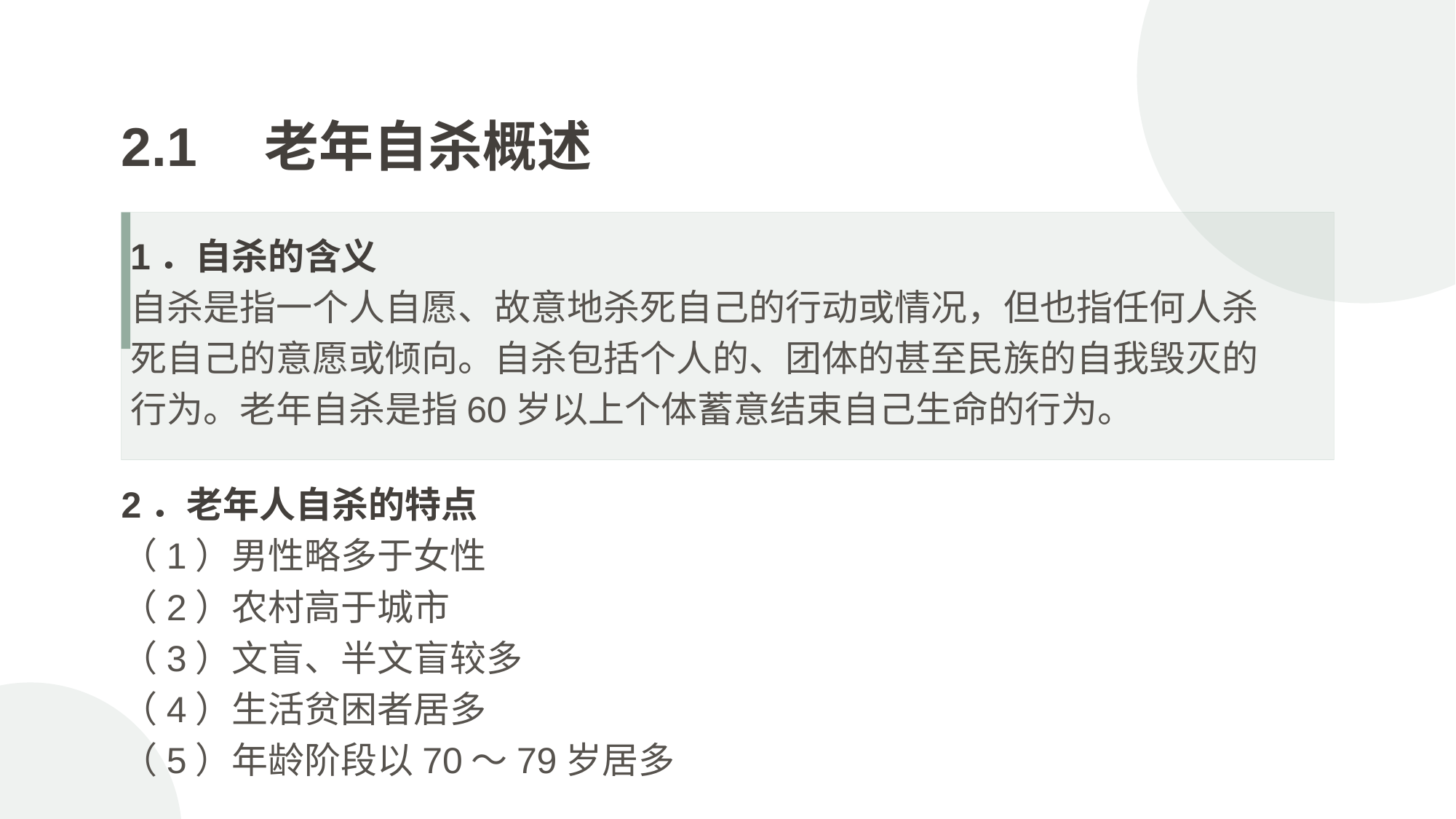

2.1　老年自杀概述

1．自杀的含义
自杀是指一个人自愿、故意地杀死自己的行动或情况，但也指任何人杀死自己的意愿或倾向。自杀包括个人的、团体的甚至民族的自我毁灭的行为。老年自杀是指60岁以上个体蓄意结束自己生命的行为。
2．老年人自杀的特点
（1）男性略多于女性
（2）农村高于城市
（3）文盲、半文盲较多
（4）生活贫困者居多
（5）年龄阶段以70～79岁居多